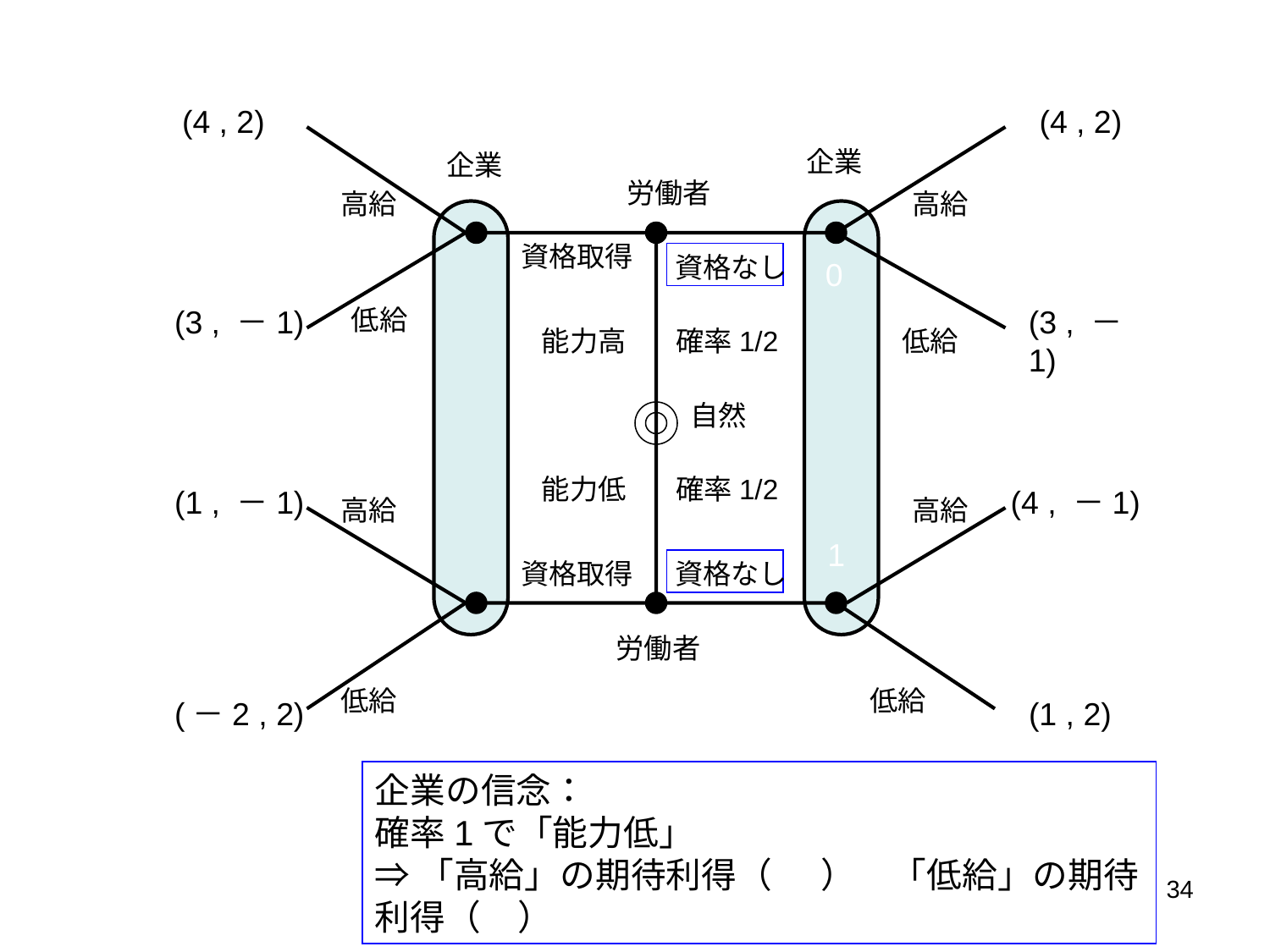

(4 , 2)
(4 , 2)

企業
企業
労働者
高給
高給

資格取得

資格なし
0
(3 , －1)
低給
(3 , －1)
能力高
確率1/2
低給
自然

能力低
確率1/2
(1 , －1)
(4 , －1)
高給
高給

1
資格取得

資格なし

労働者
低給
低給
(－2 , 2)
(1 , 2)
企業の信念：
確率1で「能力低」
⇒「高給」の期待利得（-1）＜「低給」の期待利得（2）
34